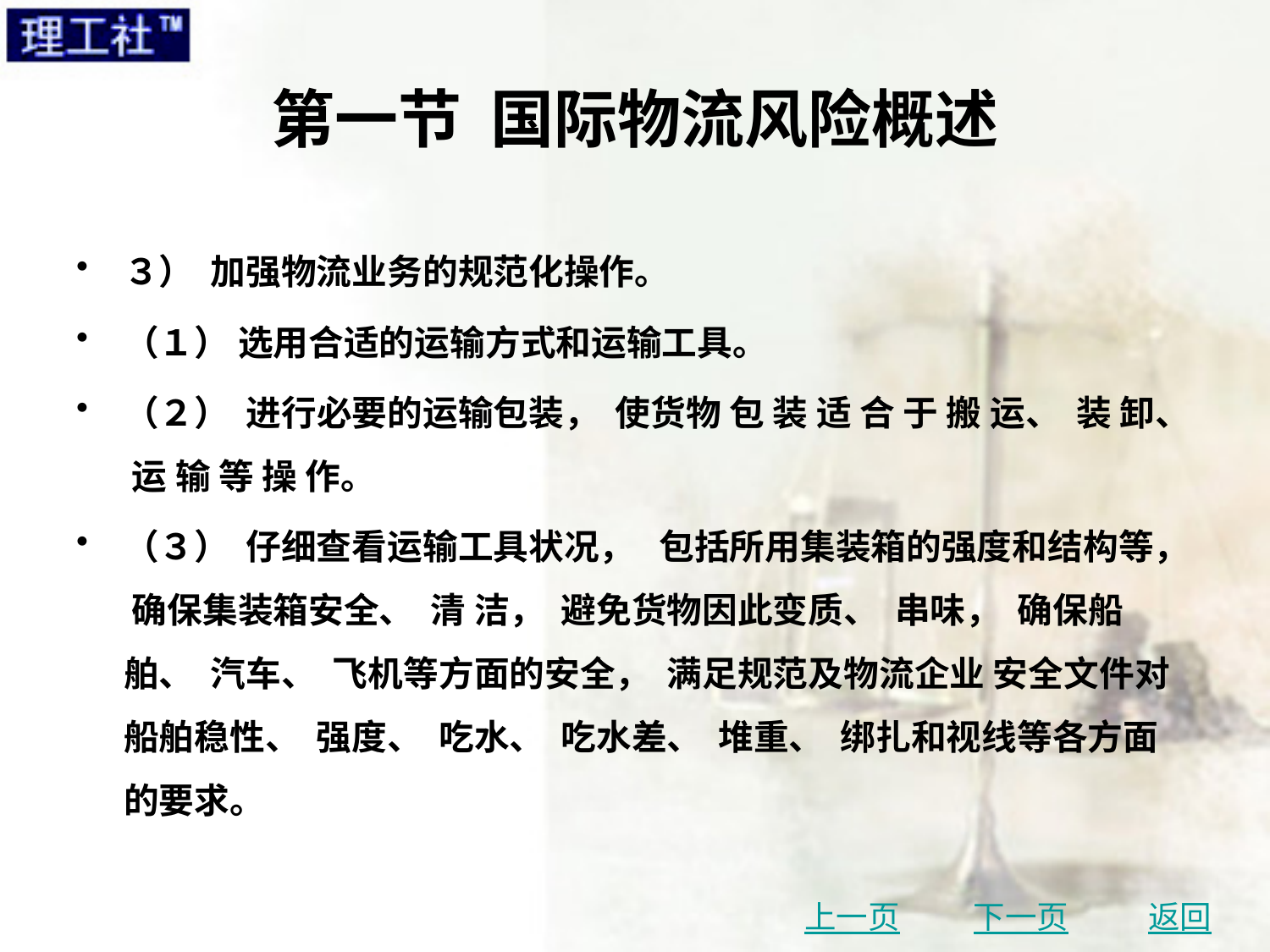

# 第一节  国际物流风险概述
３）  加强物流业务的规范化操作。
（１） 选用合适的运输方式和运输工具。
（２）  进行必要的运输包装，  使货物 包 装 适 合 于 搬 运、  装 卸、  运 输 等 操 作。
（３）  仔细查看运输工具状况，   包括所用集装箱的强度和结构等，  确保集装箱安全、  清 洁，  避免货物因此变质、  串味，  确保船舶、  汽车、  飞机等方面的安全，  满足规范及物流企业 安全文件对船舶稳性、  强度、  吃水、  吃水差、  堆重、  绑扎和视线等各方面的要求。

上一页
下一页
返回